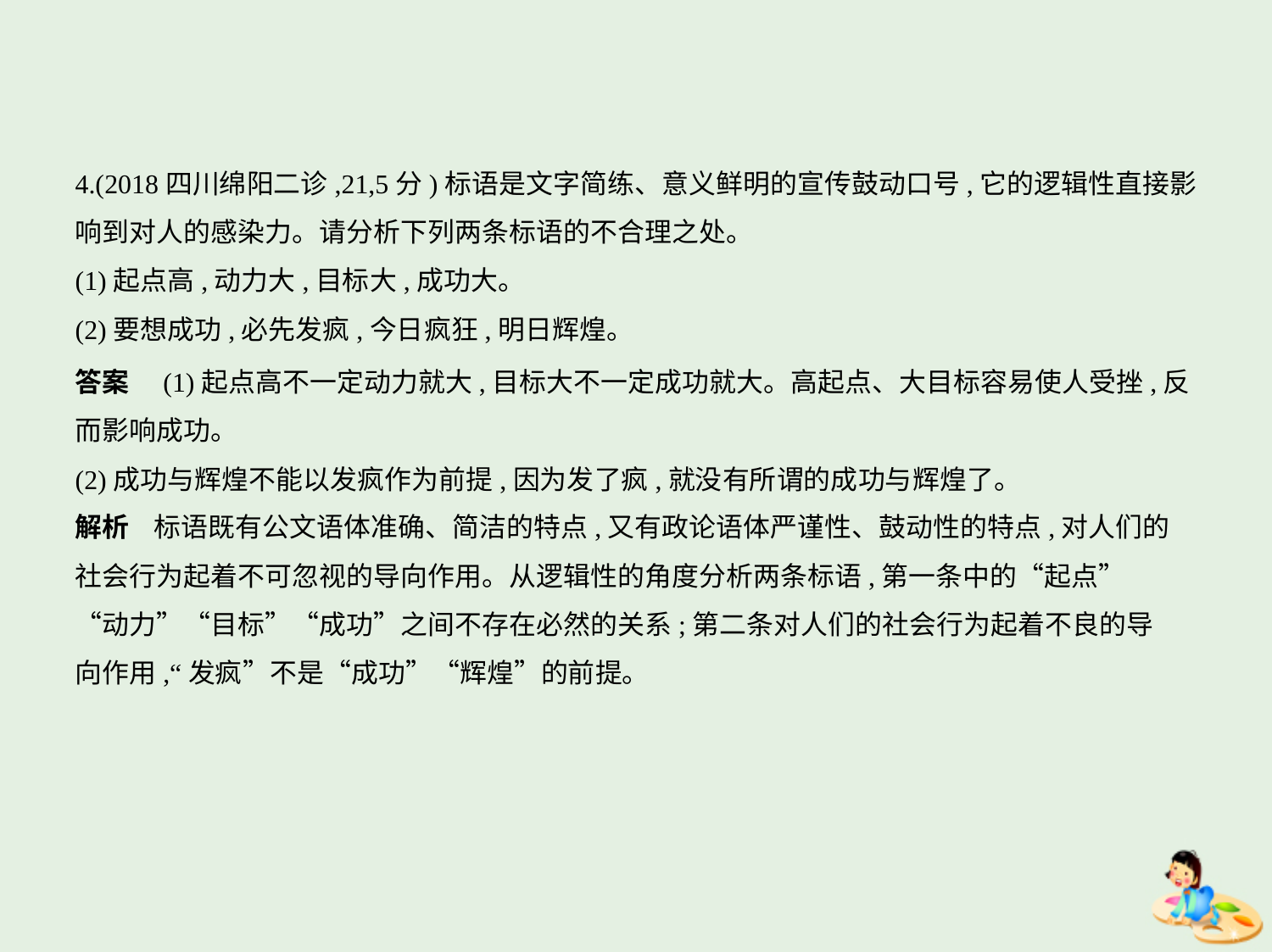

4.(2018四川绵阳二诊,21,5分)标语是文字简练、意义鲜明的宣传鼓动口号,它的逻辑性直接影
响到对人的感染力。请分析下列两条标语的不合理之处。
(1)起点高,动力大,目标大,成功大。
(2)要想成功,必先发疯,今日疯狂,明日辉煌。
答案　(1)起点高不一定动力就大,目标大不一定成功就大。高起点、大目标容易使人受挫,反
而影响成功。
(2)成功与辉煌不能以发疯作为前提,因为发了疯,就没有所谓的成功与辉煌了。
解析    标语既有公文语体准确、简洁的特点,又有政论语体严谨性、鼓动性的特点,对人们的
社会行为起着不可忽视的导向作用。从逻辑性的角度分析两条标语,第一条中的“起点”
“动力”“目标”“成功”之间不存在必然的关系;第二条对人们的社会行为起着不良的导
向作用,“发疯”不是“成功”“辉煌”的前提。